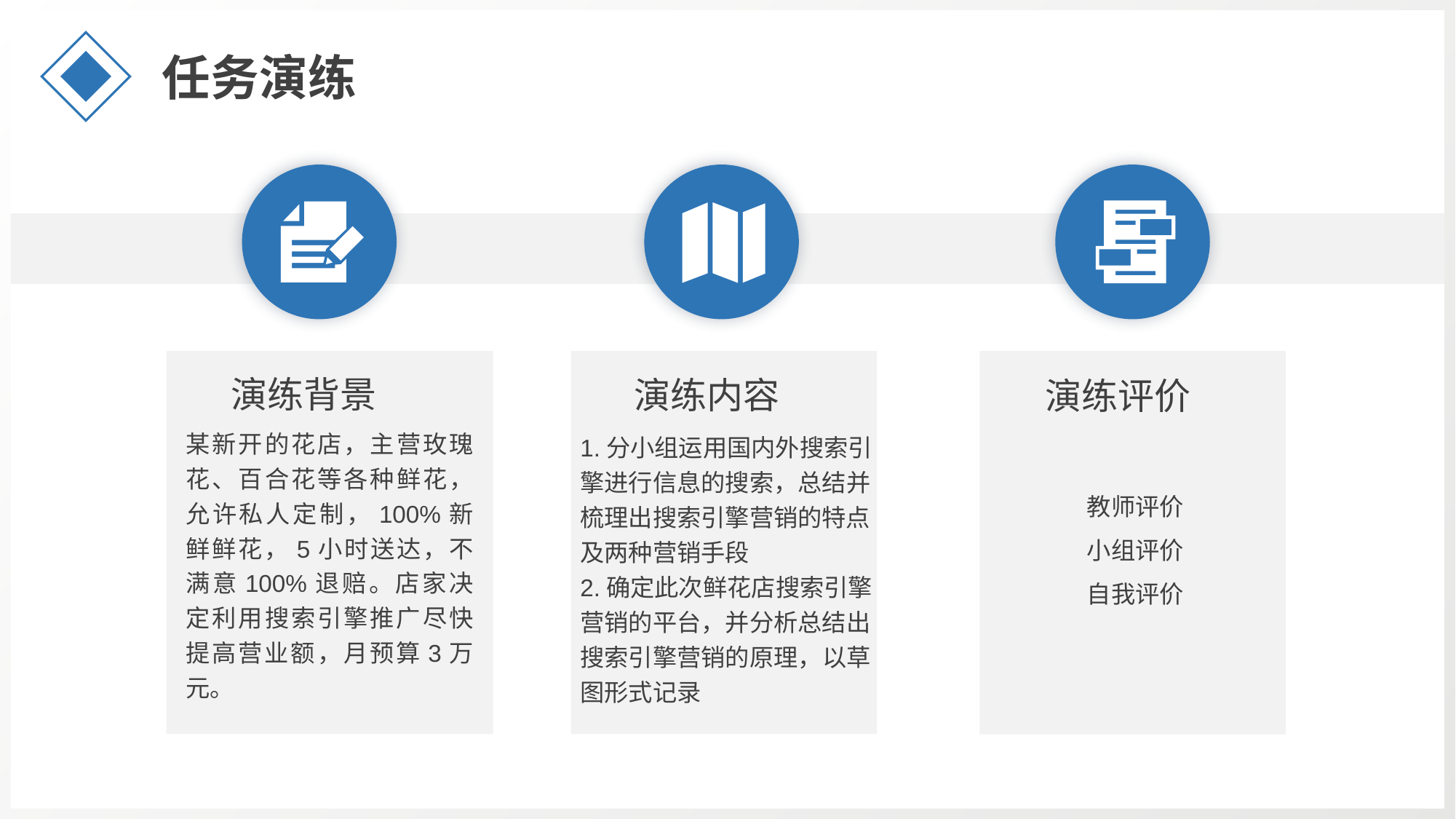

任务演练

演练背景
演练内容
演练评价
某新开的花店，主营玫瑰花、百合花等各种鲜花，允许私人定制，100%新鲜鲜花，5小时送达，不满意100%退赔。店家决定利用搜索引擎推广尽快提高营业额，月预算3万元。
1.分小组运用国内外搜索引擎进行信息的搜索，总结并梳理出搜索引擎营销的特点及两种营销手段
2.确定此次鲜花店搜索引擎营销的平台，并分析总结出搜索引擎营销的原理，以草图形式记录
教师评价
小组评价
自我评价